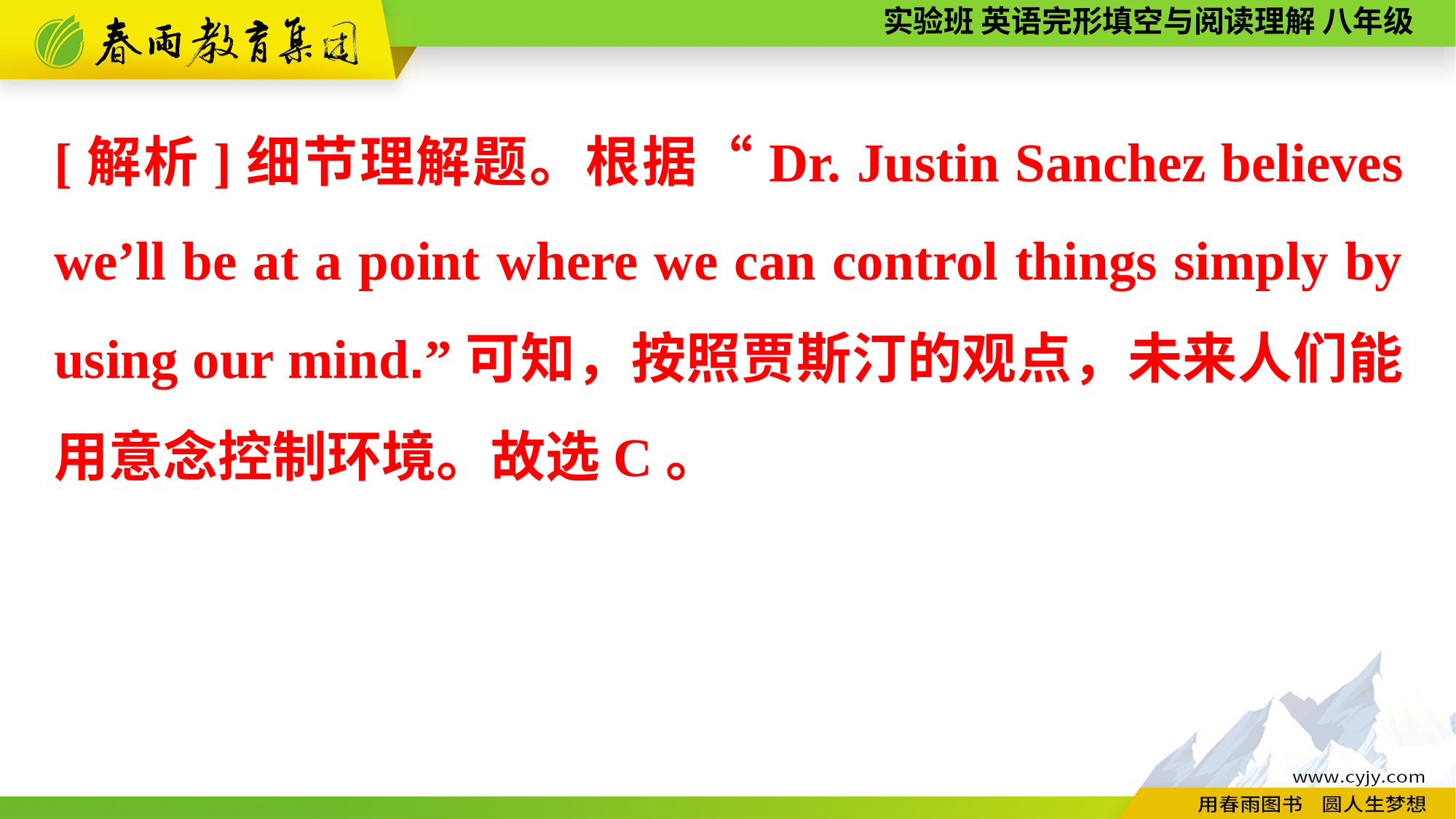

[解析]细节理解题。根据“Dr. Justin Sanchez believes we’ll be at a point where we can control things simply by using our mind.”可知，按照贾斯汀的观点，未来人们能用意念控制环境。故选C。